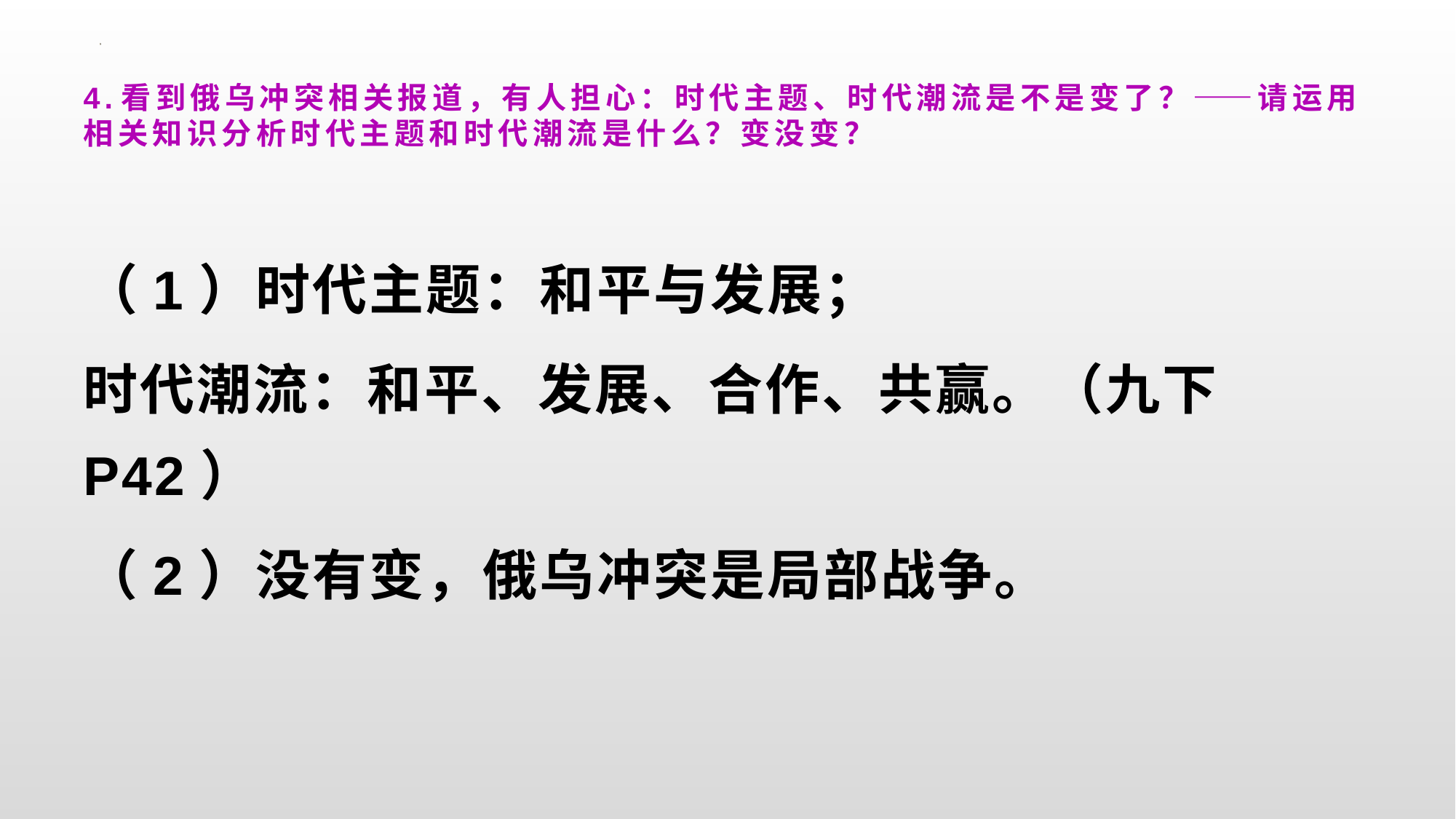

# 4.看到俄乌冲突相关报道，有人担心：时代主题、时代潮流是不是变了？——请运用相关知识分析时代主题和时代潮流是什么？变没变？
（1）时代主题：和平与发展；
时代潮流：和平、发展、合作、共赢。（九下P42）
（2）没有变，俄乌冲突是局部战争。